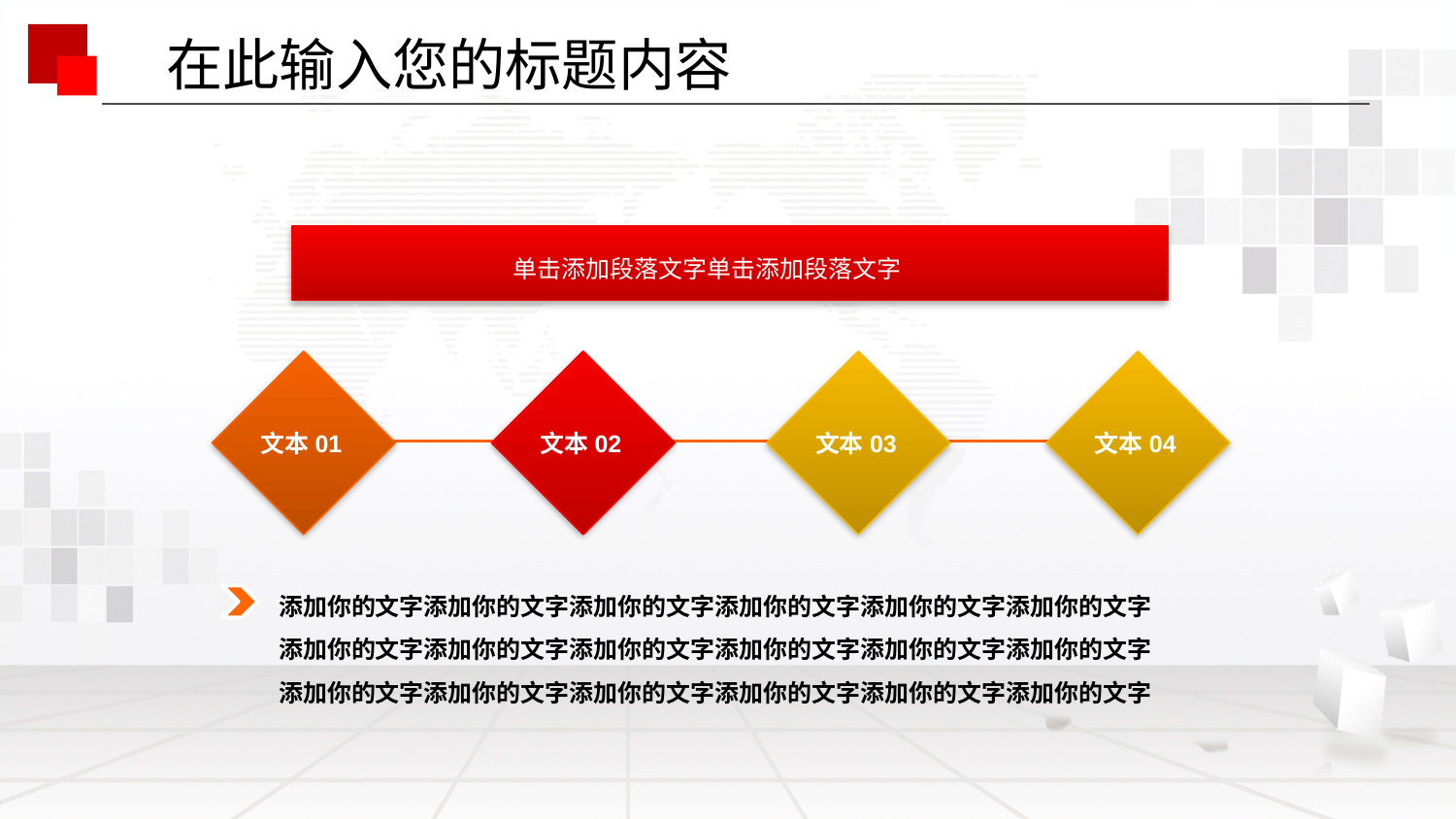

在此输入您的标题内容

单击添加段落文字单击添加段落文字

文本01
文本02
文本03
文本04
添加你的文字添加你的文字添加你的文字添加你的文字添加你的文字添加你的文字
添加你的文字添加你的文字添加你的文字添加你的文字添加你的文字添加你的文字
添加你的文字添加你的文字添加你的文字添加你的文字添加你的文字添加你的文字